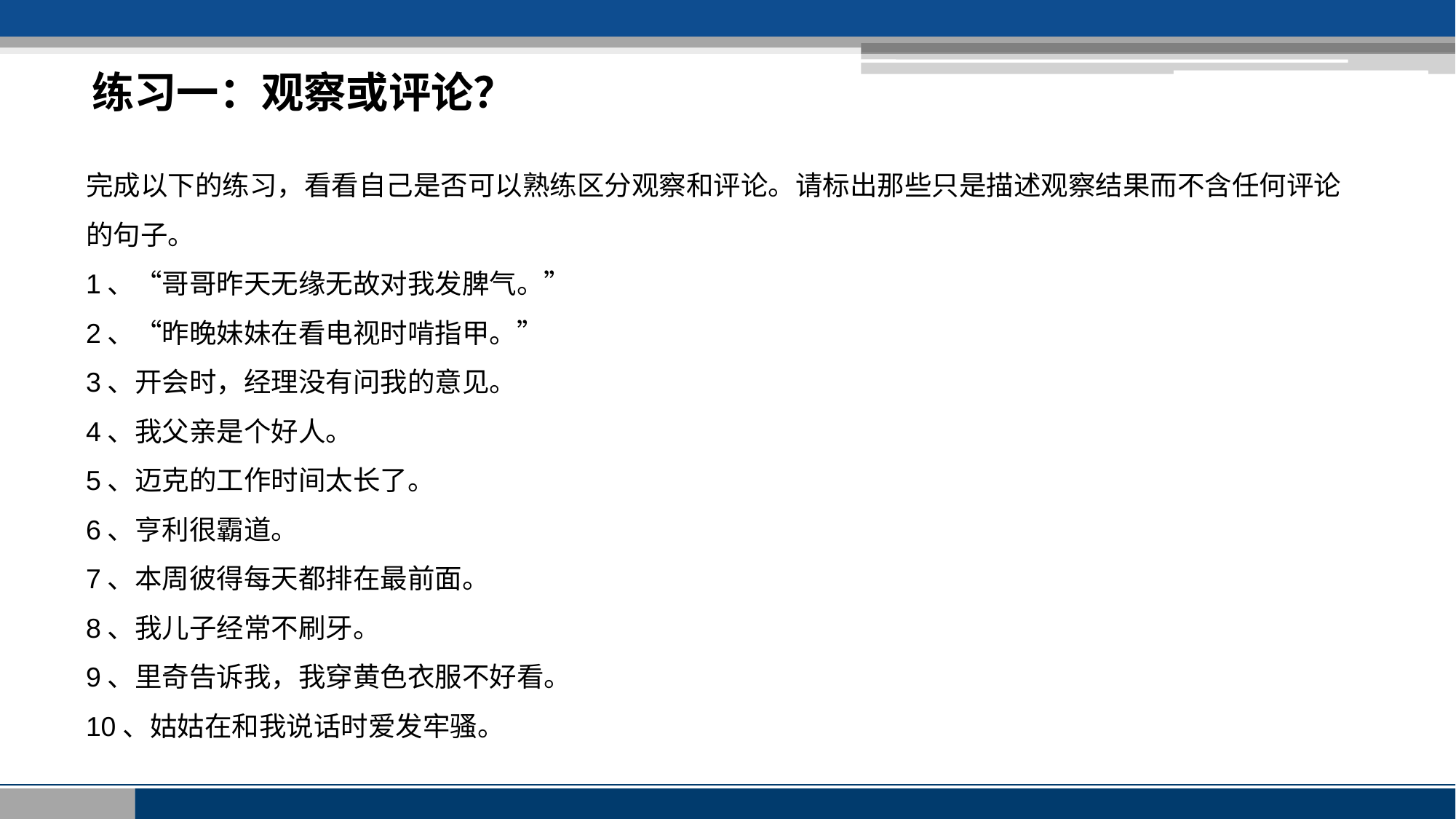

练习一：观察或评论？
完成以下的练习，看看自己是否可以熟练区分观察和评论。请标出那些只是描述观察结果而不含任何评论的句子。
1、“哥哥昨天无缘无故对我发脾气。”
2、“昨晚妹妹在看电视时啃指甲。”
3、开会时，经理没有问我的意见。
4、我父亲是个好人。
5、迈克的工作时间太长了。
6、亨利很霸道。
7、本周彼得每天都排在最前面。
8、我儿子经常不刷牙。
9、里奇告诉我，我穿黄色衣服不好看。
10、姑姑在和我说话时爱发牢骚。